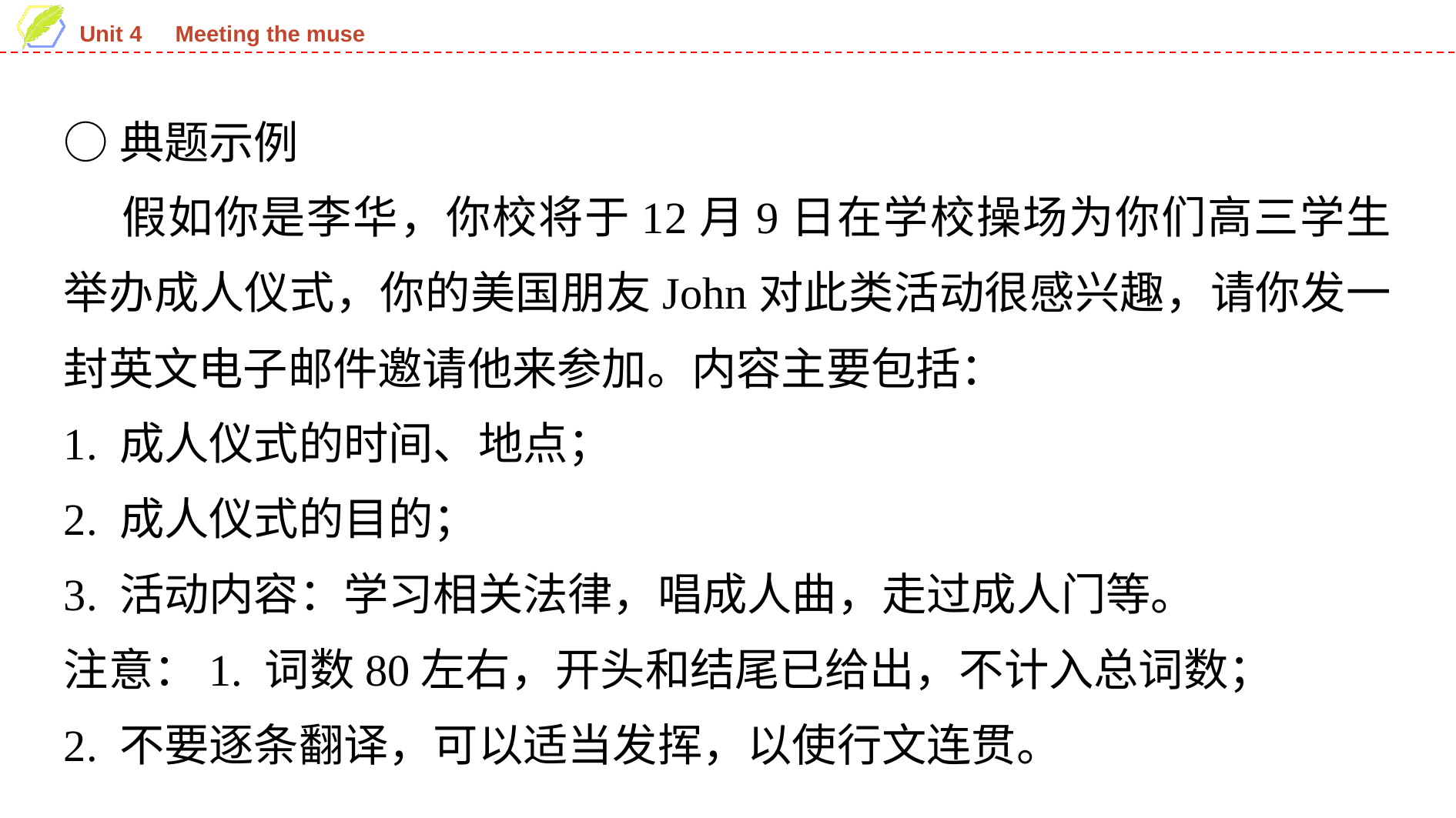

○典题示例
    假如你是李华，你校将于12月9日在学校操场为你们高三学生举办成人仪式，你的美国朋友John对此类活动很感兴趣，请你发一封英文电子邮件邀请他来参加。内容主要包括：
1. 成人仪式的时间、地点；
2. 成人仪式的目的；
3. 活动内容：学习相关法律，唱成人曲，走过成人门等。
注意：1. 词数80左右，开头和结尾已给出，不计入总词数；
2. 不要逐条翻译，可以适当发挥，以使行文连贯。